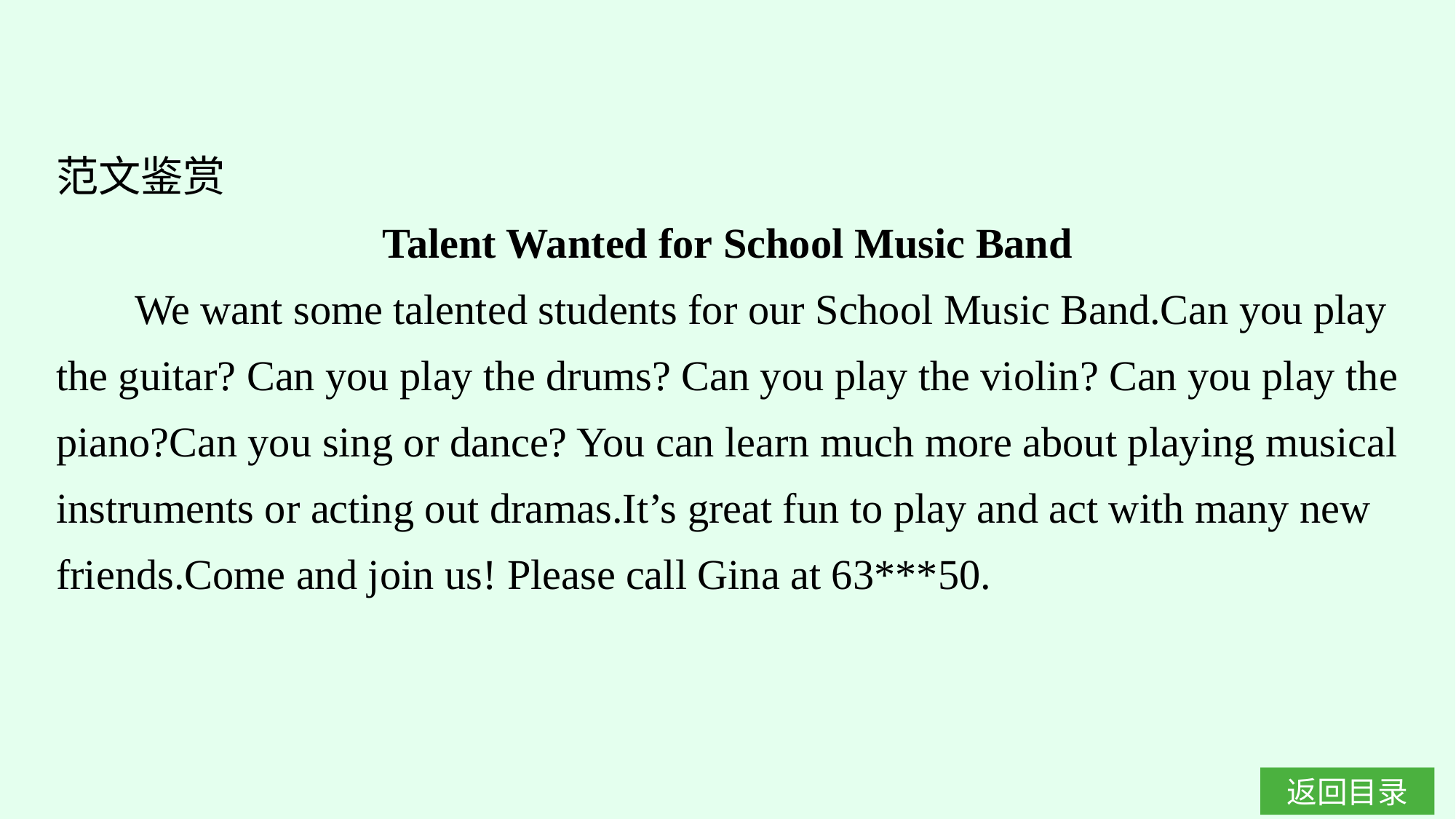

范文鉴赏
Talent Wanted for School Music Band
    We want some talented students for our School Music Band.Can you play the guitar? Can you play the drums? Can you play the violin? Can you play the piano?Can you sing or dance? You can learn much more about playing musical instruments or acting out dramas.It’s great fun to play and act with many new friends.Come and join us! Please call Gina at 63***50.